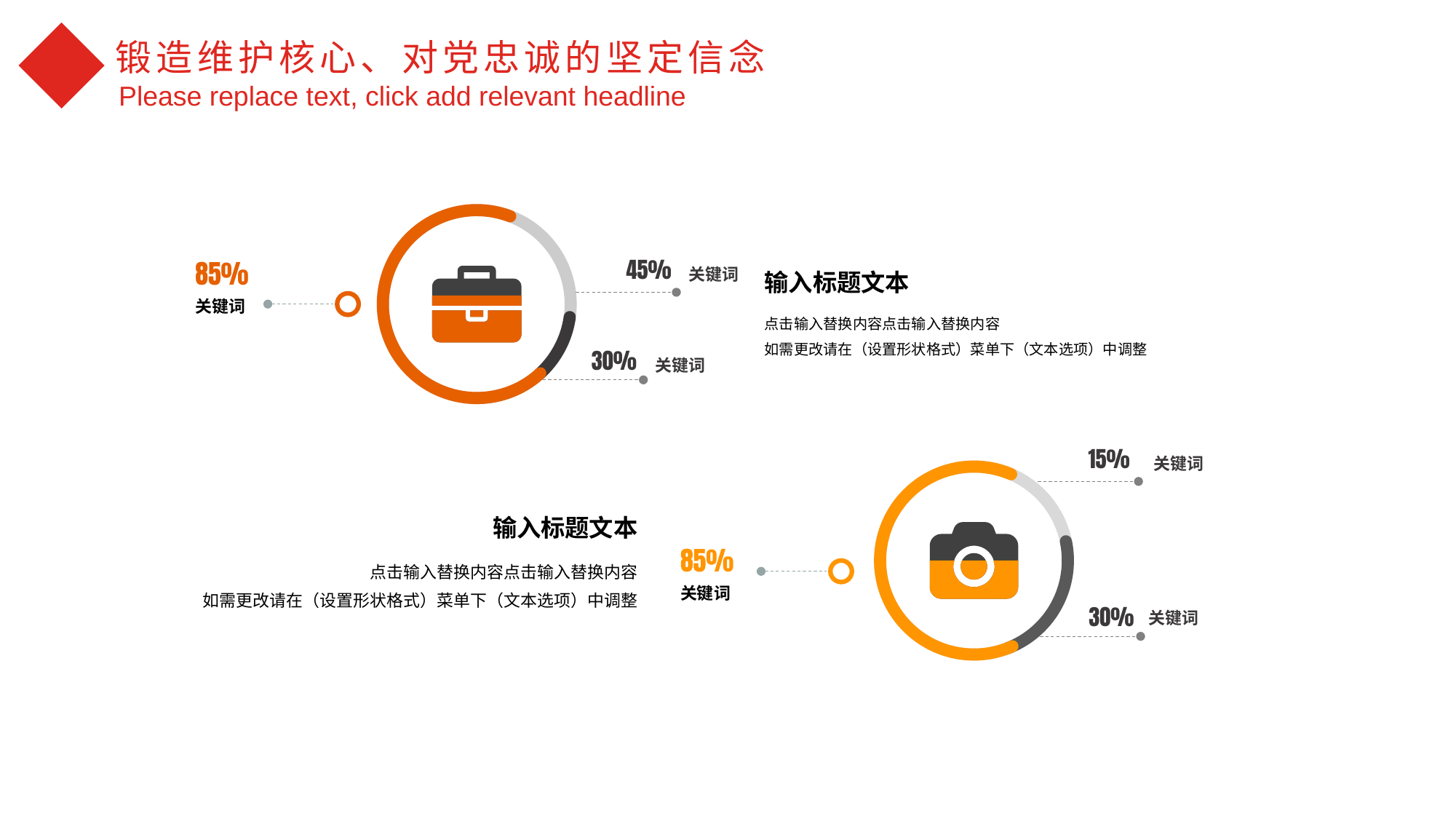

45%
85%
关键词

关键词

30%
关键词
输入标题文本
点击输入替换内容点击输入替换内容
如需更改请在（设置形状格式）菜单下（文本选项）中调整
15%
关键词

85%

关键词
30%
关键词
输入标题文本
点击输入替换内容点击输入替换内容
如需更改请在（设置形状格式）菜单下（文本选项）中调整